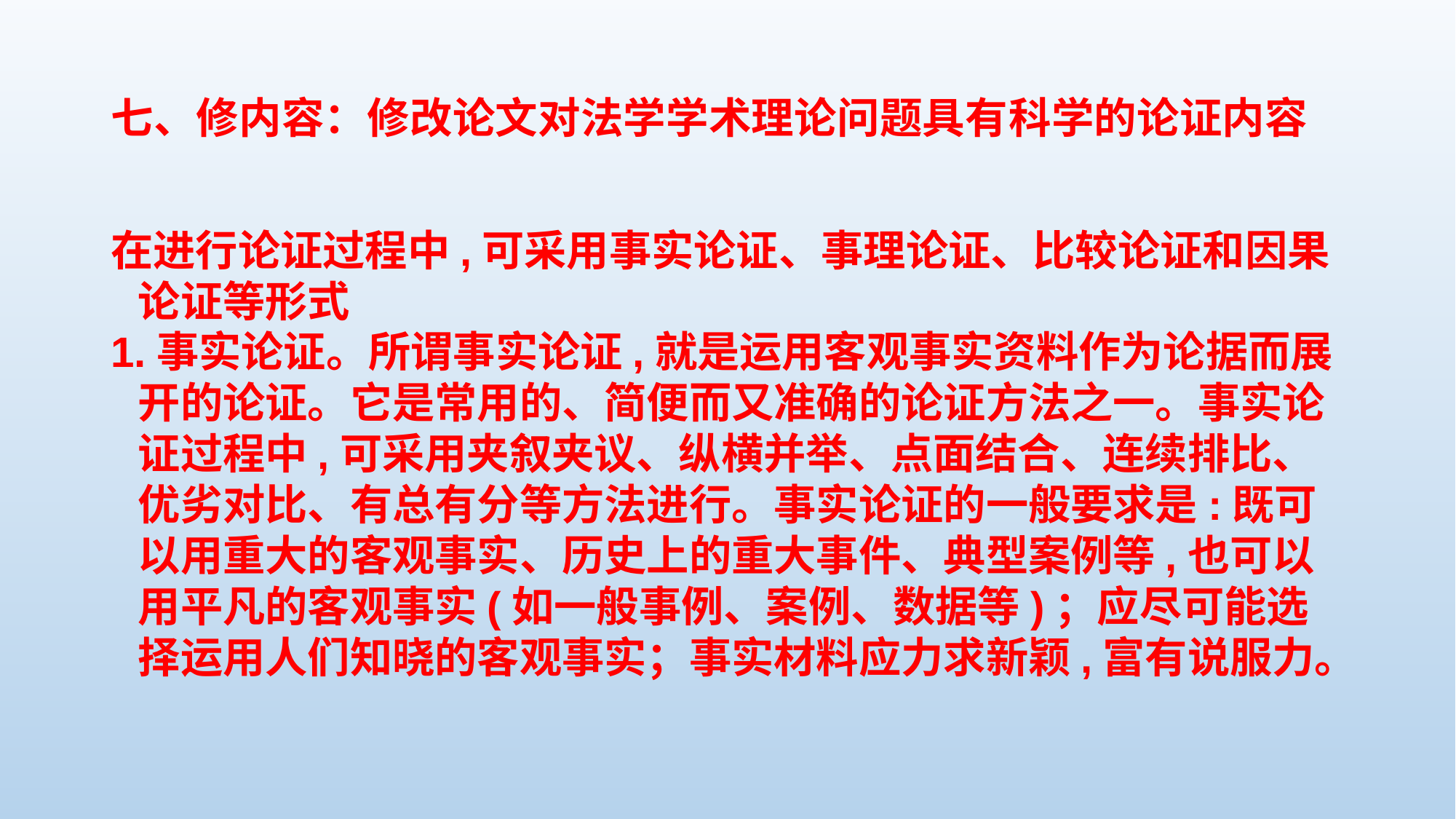

# 七、修内容：修改论文对法学学术理论问题具有科学的论证内容
在进行论证过程中,可采用事实论证、事理论证、比较论证和因果论证等形式
1.事实论证。所谓事实论证,就是运用客观事实资料作为论据而展开的论证。它是常用的、简便而又准确的论证方法之一。事实论证过程中,可采用夹叙夹议、纵横并举、点面结合、连续排比、优劣对比、有总有分等方法进行。事实论证的一般要求是:既可以用重大的客观事实、历史上的重大事件、典型案例等,也可以用平凡的客观事实(如一般事例、案例、数据等)；应尽可能选择运用人们知晓的客观事实；事实材料应力求新颖,富有说服力。